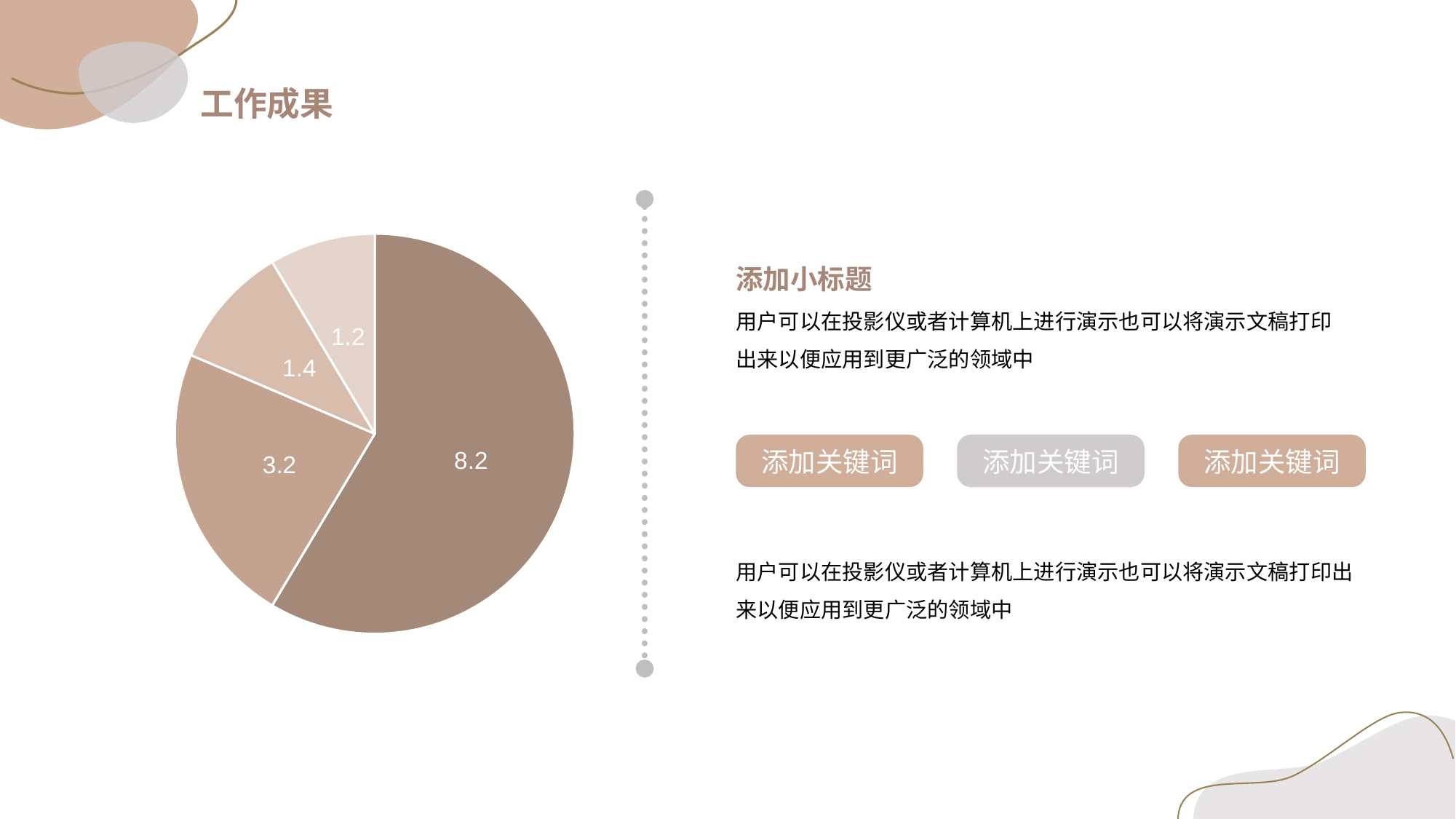

工作成果

### Chart

| Category | 销售额 |
|---|---|
| 第一季度 | 8.2 |
| 第二季度 | 3.2 |
| 第三季度 | 1.4 |
| 第四季度 | 1.2 |
添加小标题
用户可以在投影仪或者计算机上进行演示也可以将演示文稿打印出来以便应用到更广泛的领域中
添加关键词
添加关键词
添加关键词
用户可以在投影仪或者计算机上进行演示也可以将演示文稿打印出来以便应用到更广泛的领域中